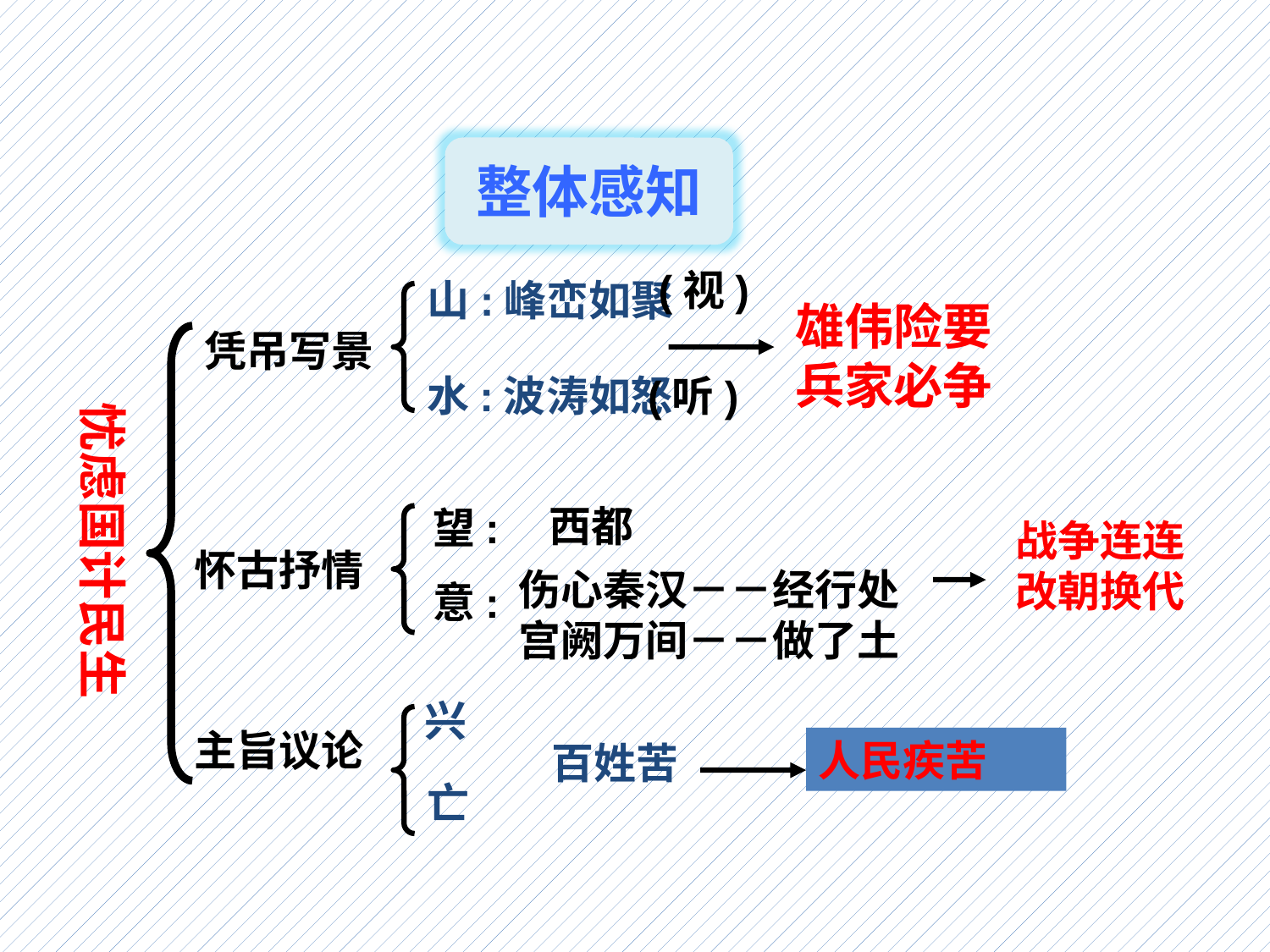

整体感知
(视)
山:峰峦如聚

雄伟险要
兵家必争
凭吊写景

水:波涛如怒
(听)
忧虑国计民生
西都
望:

战争连连
改朝换代
怀古抒情
伤心秦汉－－经行处
宫阙万间－－做了土
意:

兴

主旨议论
人民疾苦
百姓苦
亡